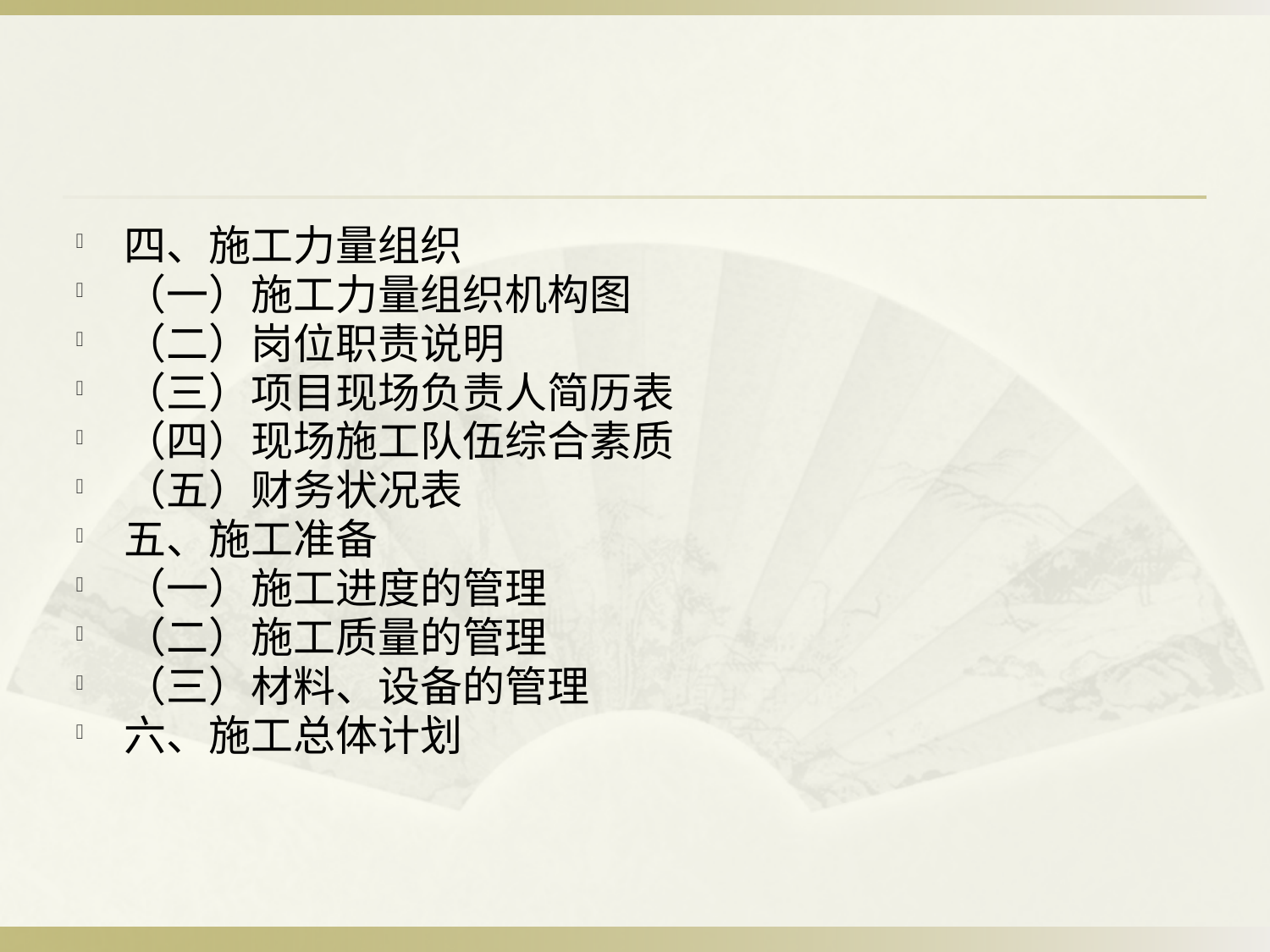

#
四、施工力量组织
（一）施工力量组织机构图
（二）岗位职责说明
（三）项目现场负责人简历表
（四）现场施工队伍综合素质
（五）财务状况表
五、施工准备
（一）施工进度的管理
（二）施工质量的管理
（三）材料、设备的管理
六、施工总体计划